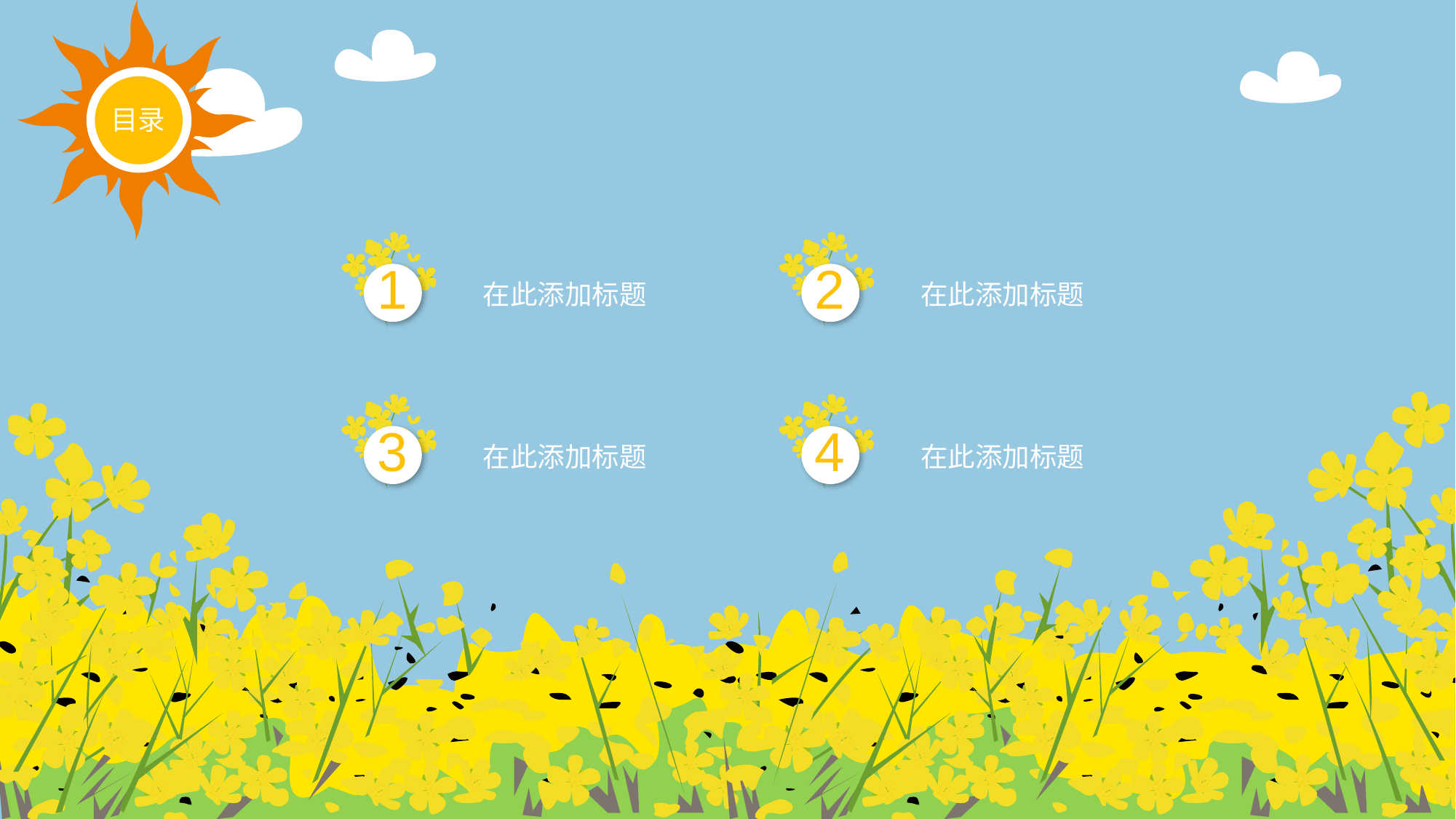

目录

1
2
在此添加标题
在此添加标题

3
4
在此添加标题
在此添加标题